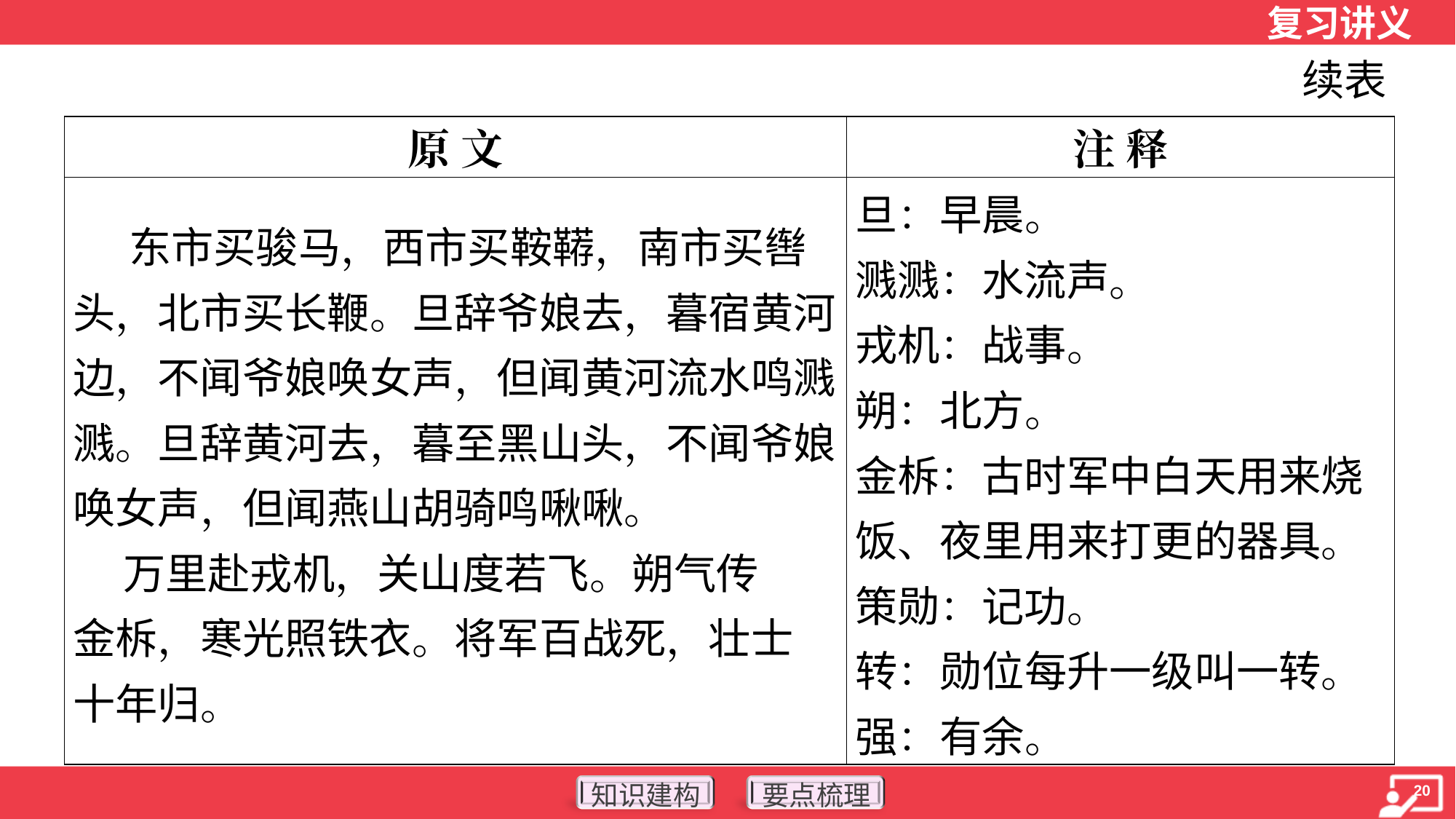

续表
| 原 文 | 注 释 |
| --- | --- |
| 东市买骏马，西市买鞍鞯，南市买辔头，北市买长鞭。旦辞爷娘去，暮宿黄河边，不闻爷娘唤女声，但闻黄河流水鸣溅溅。旦辞黄河去，暮至黑山头，不闻爷娘唤女声，但闻燕山胡骑鸣啾啾。 万里赴戎机，关山度若飞。朔气传 金柝，寒光照铁衣。将军百战死，壮士 十年归。 | 旦：早晨。 溅溅：水流声。 戎机：战事。 朔：北方。 金柝：古时军中白天用来烧 饭、夜里用来打更的器具。 策勋：记功。 转：勋位每升一级叫一转。 强：有余。 |